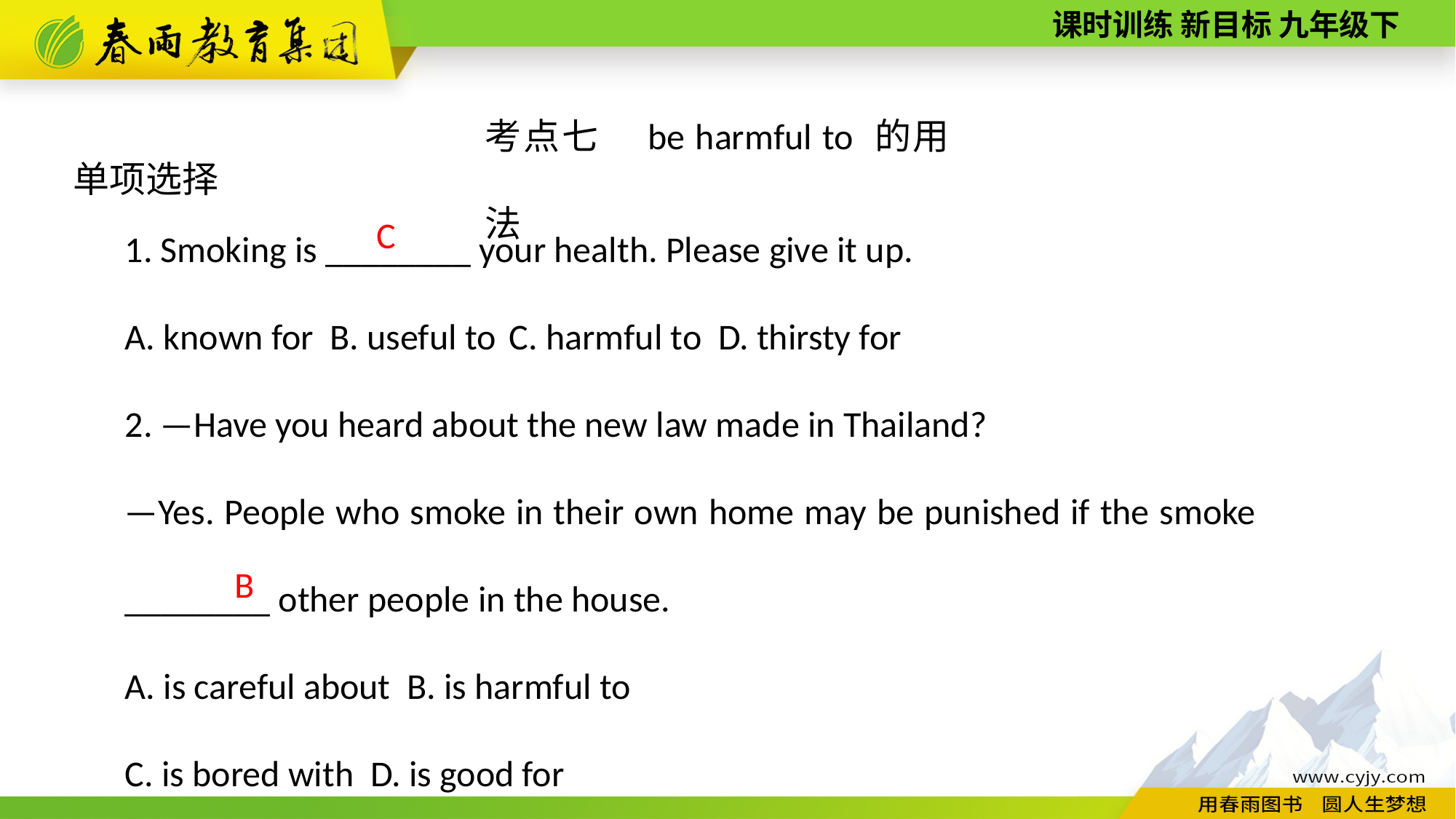

考点七　be harmful to 的用法
单项选择
1. Smoking is ________ your health. Please give it up.
A. known for  B. useful to   C. harmful to  D. thirsty for
2. —Have you heard about the new law made in Thailand?
—Yes. People who smoke in their own home may be punished if the smoke ________ other people in the house.
A. is careful about  B. is harmful to
C. is bored with  D. is good for
C
B